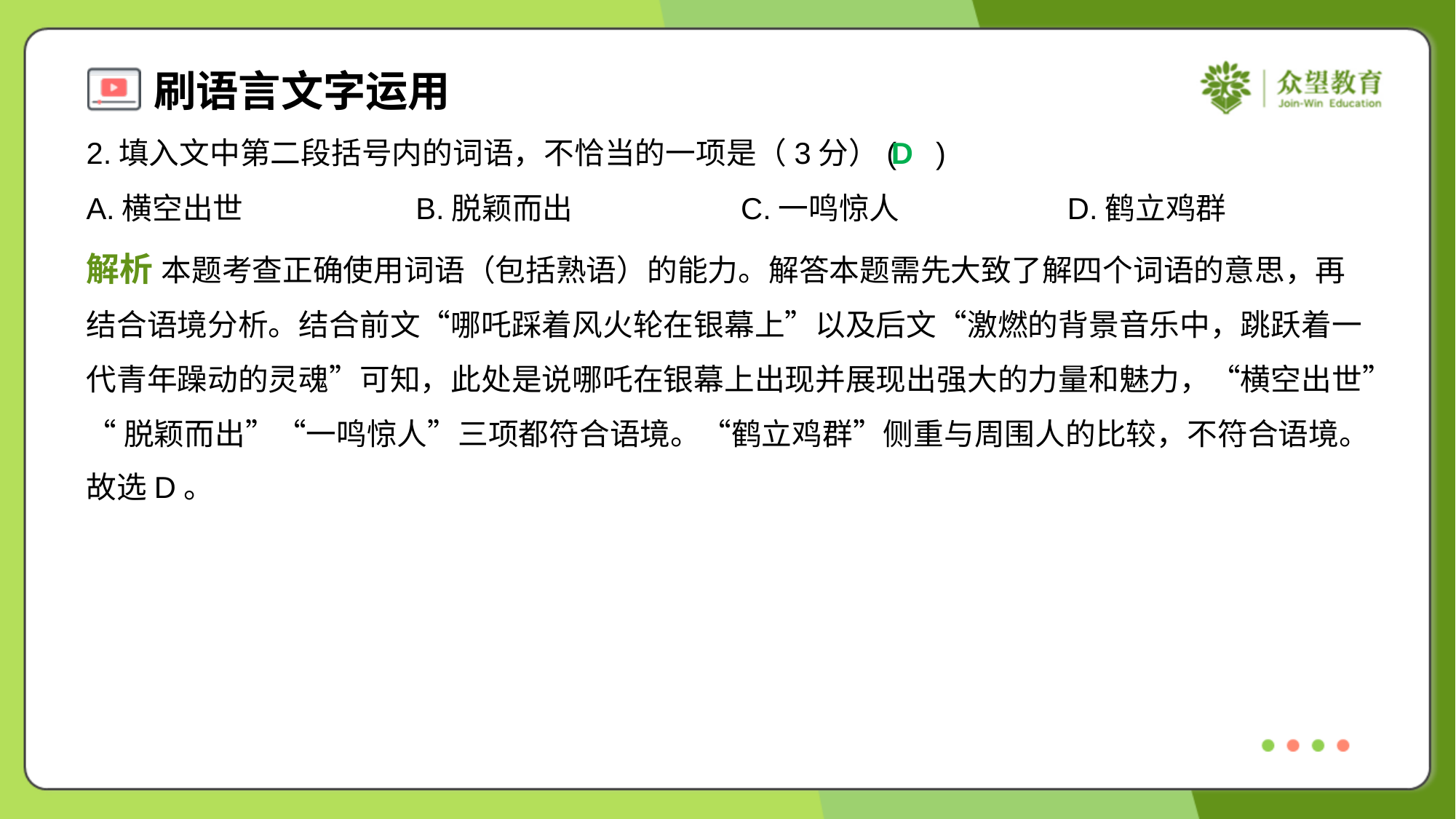

2.填入文中第二段括号内的词语，不恰当的一项是（3分）(     )
D
A.横空出世	B.脱颖而出	C.一鸣惊人	D.鹤立鸡群
解析 本题考查正确使用词语（包括熟语）的能力。解答本题需先大致了解四个词语的意思，再
结合语境分析。结合前文“哪吒踩着风火轮在银幕上”以及后文“激燃的背景音乐中，跳跃着一
代青年躁动的灵魂”可知，此处是说哪吒在银幕上出现并展现出强大的力量和魅力，“横空出世”
“脱颖而出”“一鸣惊人”三项都符合语境。“鹤立鸡群”侧重与周围人的比较，不符合语境。
故选D。